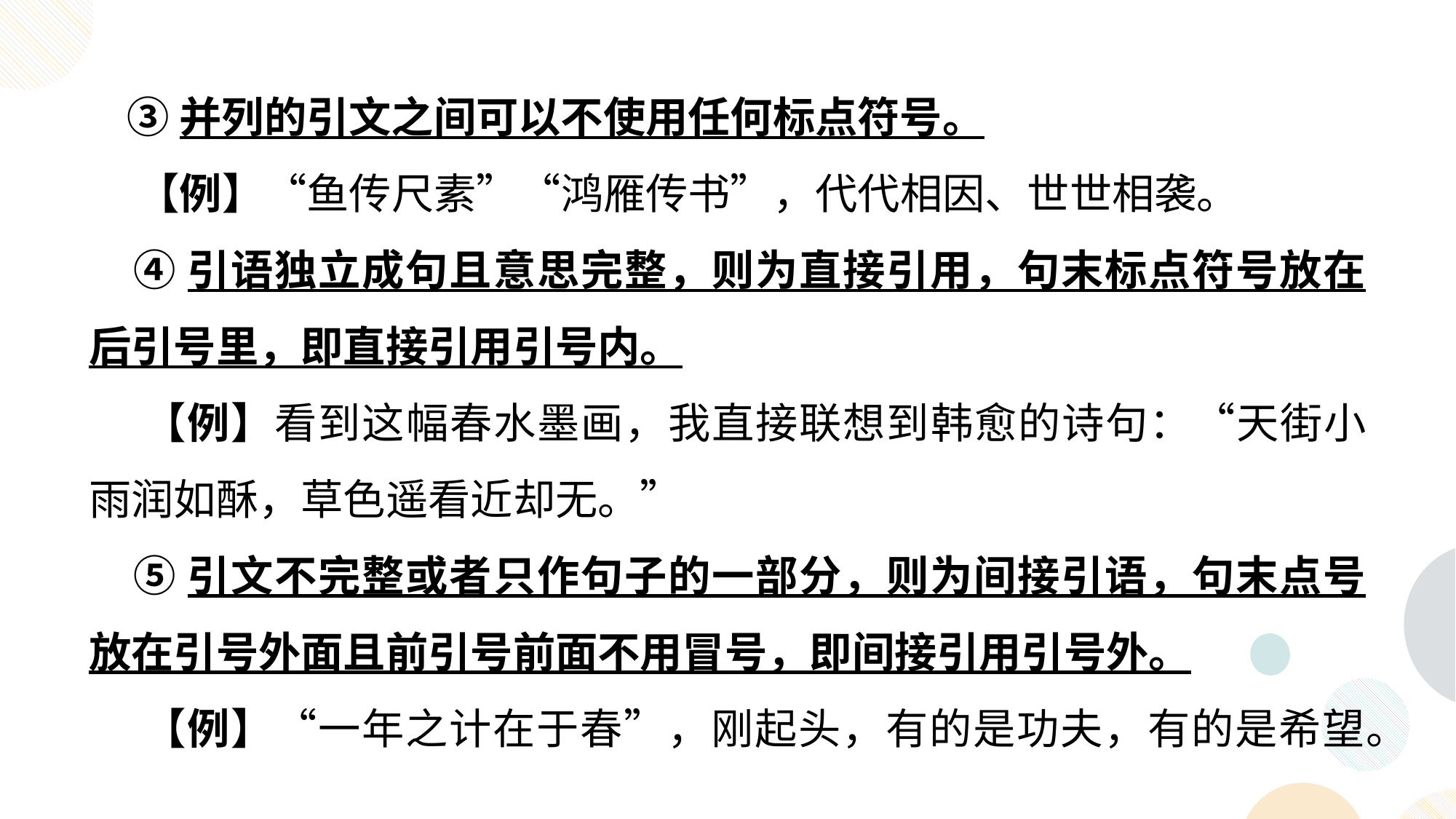

③并列的引文之间可以不使用任何标点符号。
    【例】“鱼传尺素”“鸿雁传书”，代代相因、世世相袭。
    ④引语独立成句且意思完整，则为直接引用，句末标点符号放在后引号里，即直接引用引号内。
    【例】看到这幅春水墨画，我直接联想到韩愈的诗句：“天街小雨润如酥，草色遥看近却无。”
    ⑤引文不完整或者只作句子的一部分，则为间接引语，句末点号放在引号外面且前引号前面不用冒号，即间接引用引号外。
    【例】“一年之计在于春”，刚起头，有的是功夫，有的是希望。